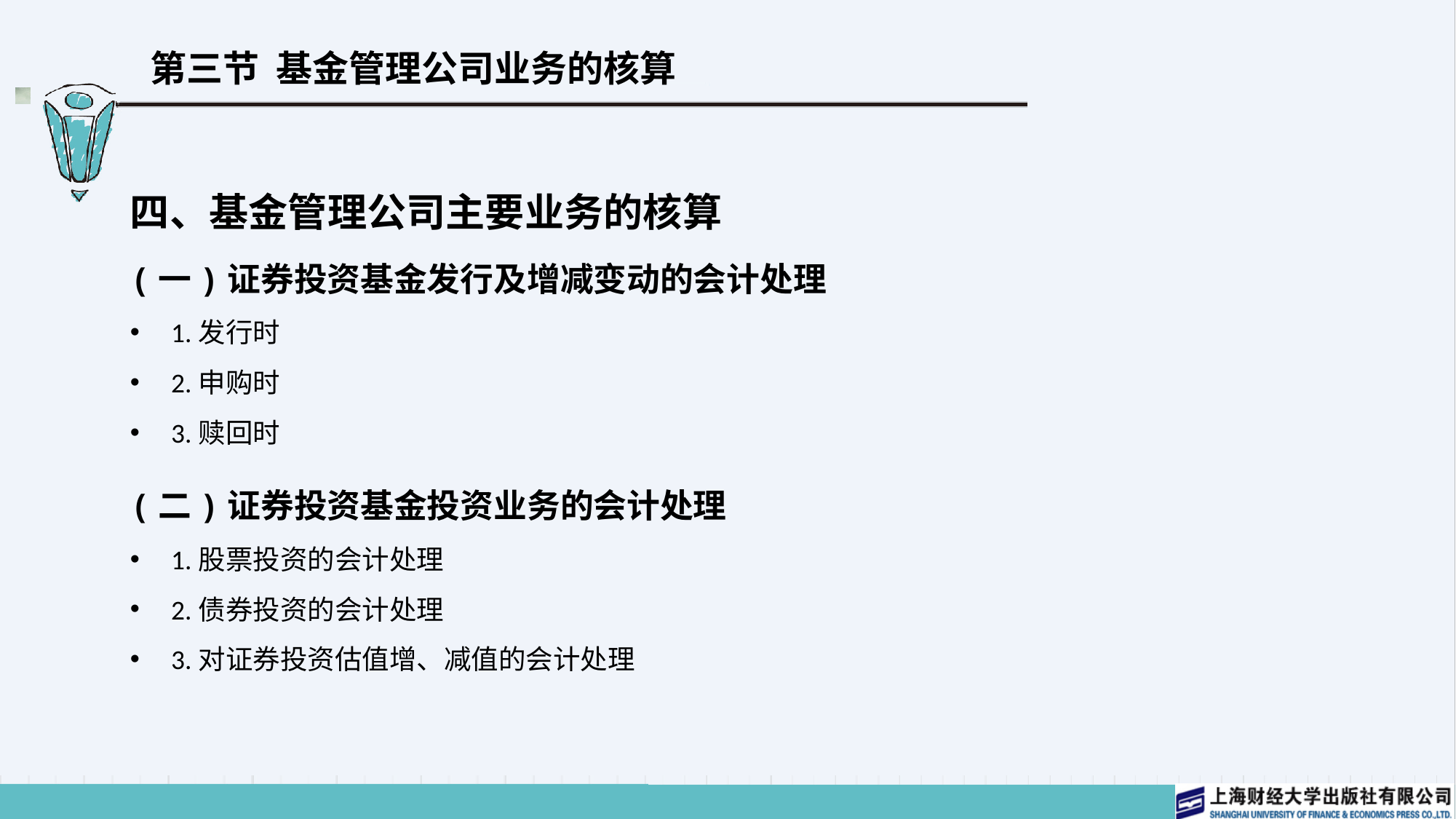

# 第三节  基金管理公司业务的核算
四、基金管理公司主要业务的核算
(一)证券投资基金发行及增减变动的会计处理
1.发行时
2.申购时
3.赎回时
(二)证券投资基金投资业务的会计处理
1.股票投资的会计处理
2.债券投资的会计处理
3.对证券投资估值增、减值的会计处理